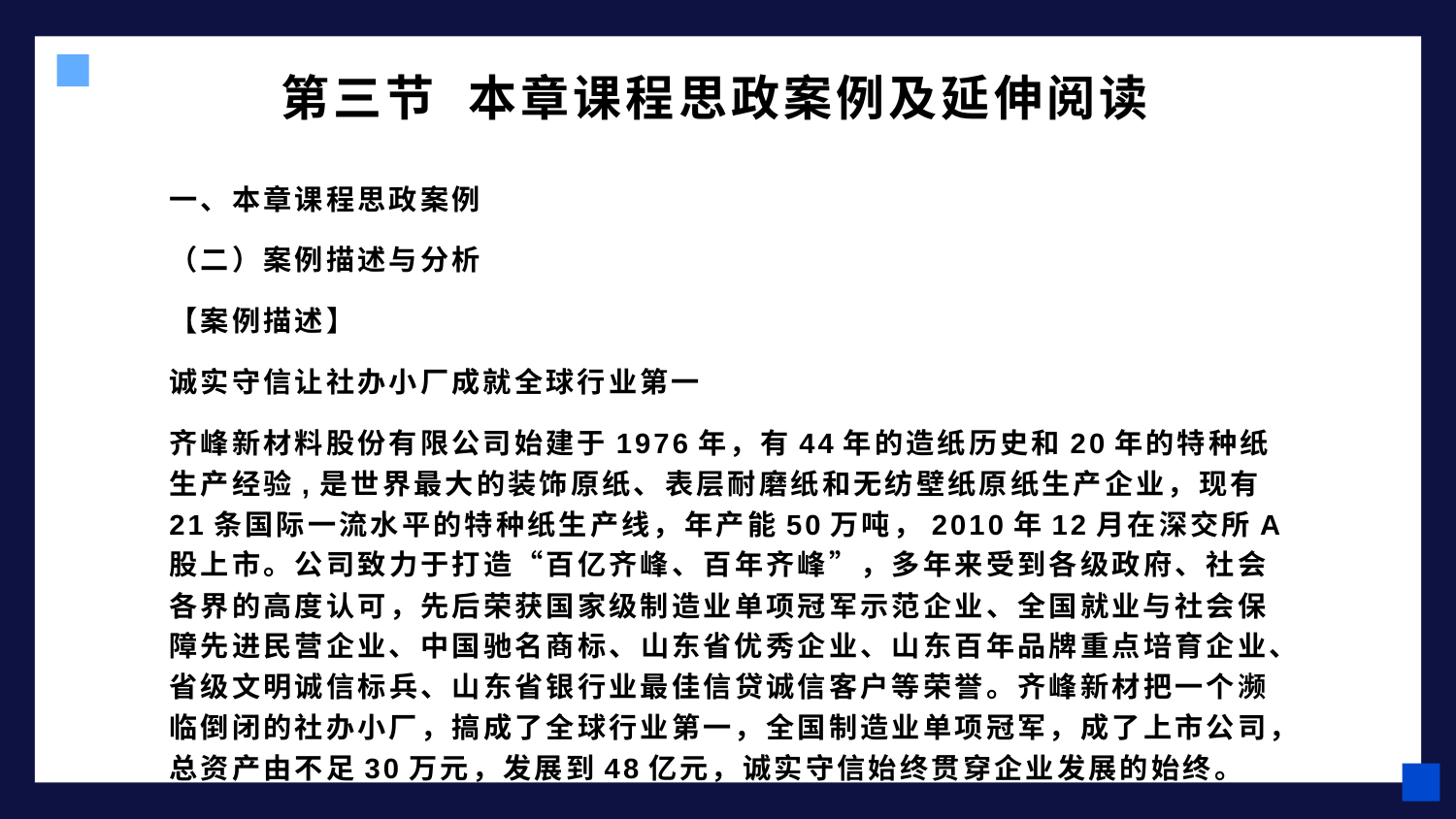

# 第三节  本章课程思政案例及延伸阅读
一、本章课程思政案例
（二）案例描述与分析
【案例描述】
诚实守信让社办小厂成就全球行业第一
齐峰新材料股份有限公司始建于1976年，有44年的造纸历史和20年的特种纸生产经验,是世界最大的装饰原纸、表层耐磨纸和无纺壁纸原纸生产企业，现有21条国际一流水平的特种纸生产线，年产能50万吨，2010年12月在深交所A股上市。公司致力于打造“百亿齐峰、百年齐峰”，多年来受到各级政府、社会各界的高度认可，先后荣获国家级制造业单项冠军示范企业、全国就业与社会保障先进民营企业、中国驰名商标、山东省优秀企业、山东百年品牌重点培育企业、省级文明诚信标兵、山东省银行业最佳信贷诚信客户等荣誉。齐峰新材把一个濒临倒闭的社办小厂，搞成了全球行业第一，全国制造业单项冠军，成了上市公司，总资产由不足30万元，发展到48亿元，诚实守信始终贯穿企业发展的始终。